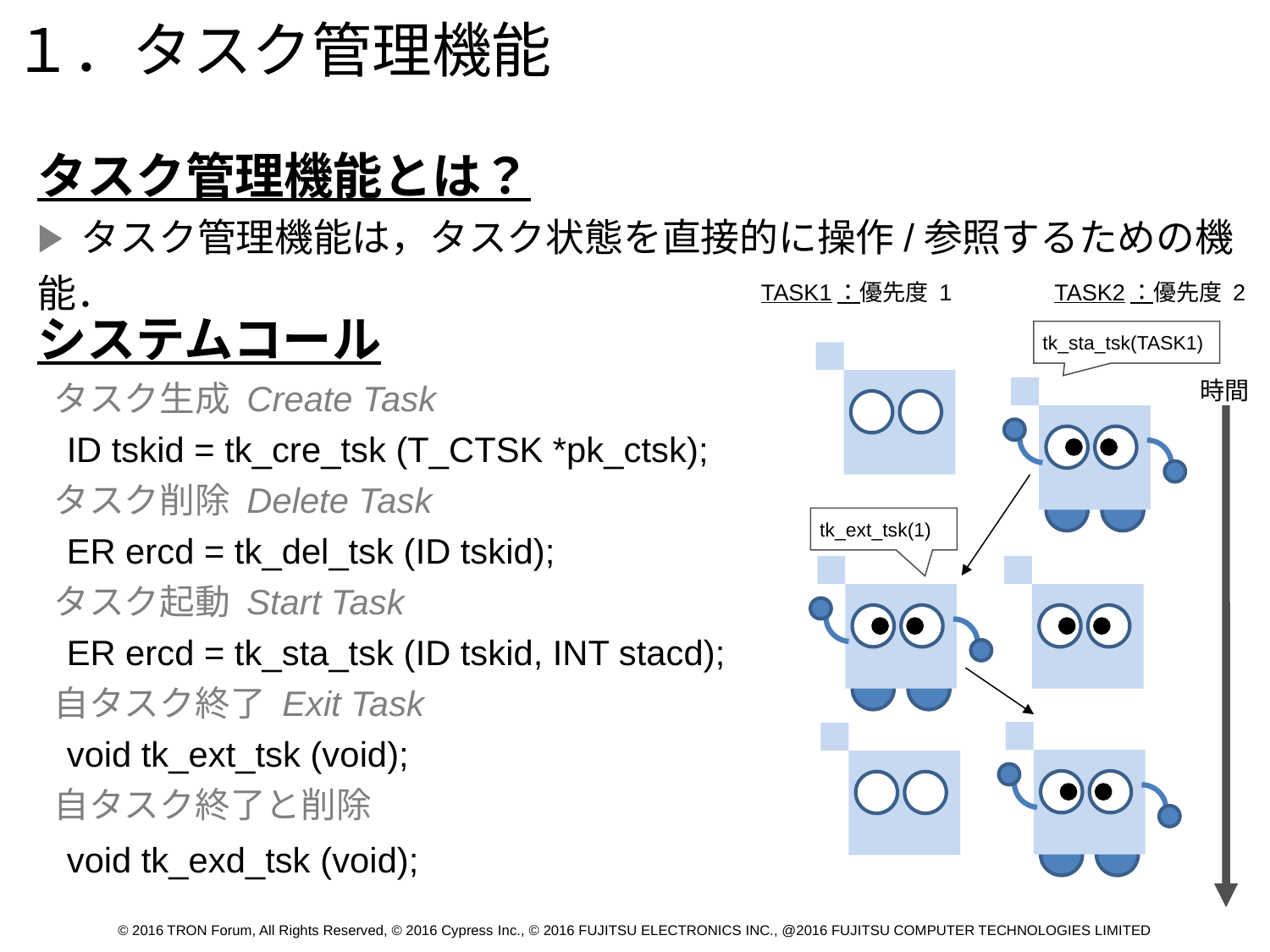

１．タスク管理機能
タスク管理機能とは？
 タスク管理機能は，タスク状態を直接的に操作/参照するための機能．
TASK1：優先度 1
TASK2：優先度 2
システムコール
 タスク生成 Create Task
   ID tskid = tk_cre_tsk (T_CTSK *pk_ctsk);
 タスク削除 Delete Task
   ER ercd = tk_del_tsk (ID tskid);
 タスク起動 Start Task
   ER ercd = tk_sta_tsk (ID tskid, INT stacd);
 自タスク終了 Exit Task
   void tk_ext_tsk (void);
 自タスク終了と削除
   void tk_exd_tsk (void);
tk_sta_tsk(TASK1)

時間

tk_ext_tsk(1)

© 2016 TRON Forum, All Rights Reserved, © 2016 Cypress Inc., © 2016 FUJITSU ELECTRONICS INC., @2016 FUJITSU COMPUTER TECHNOLOGIES LIMITED